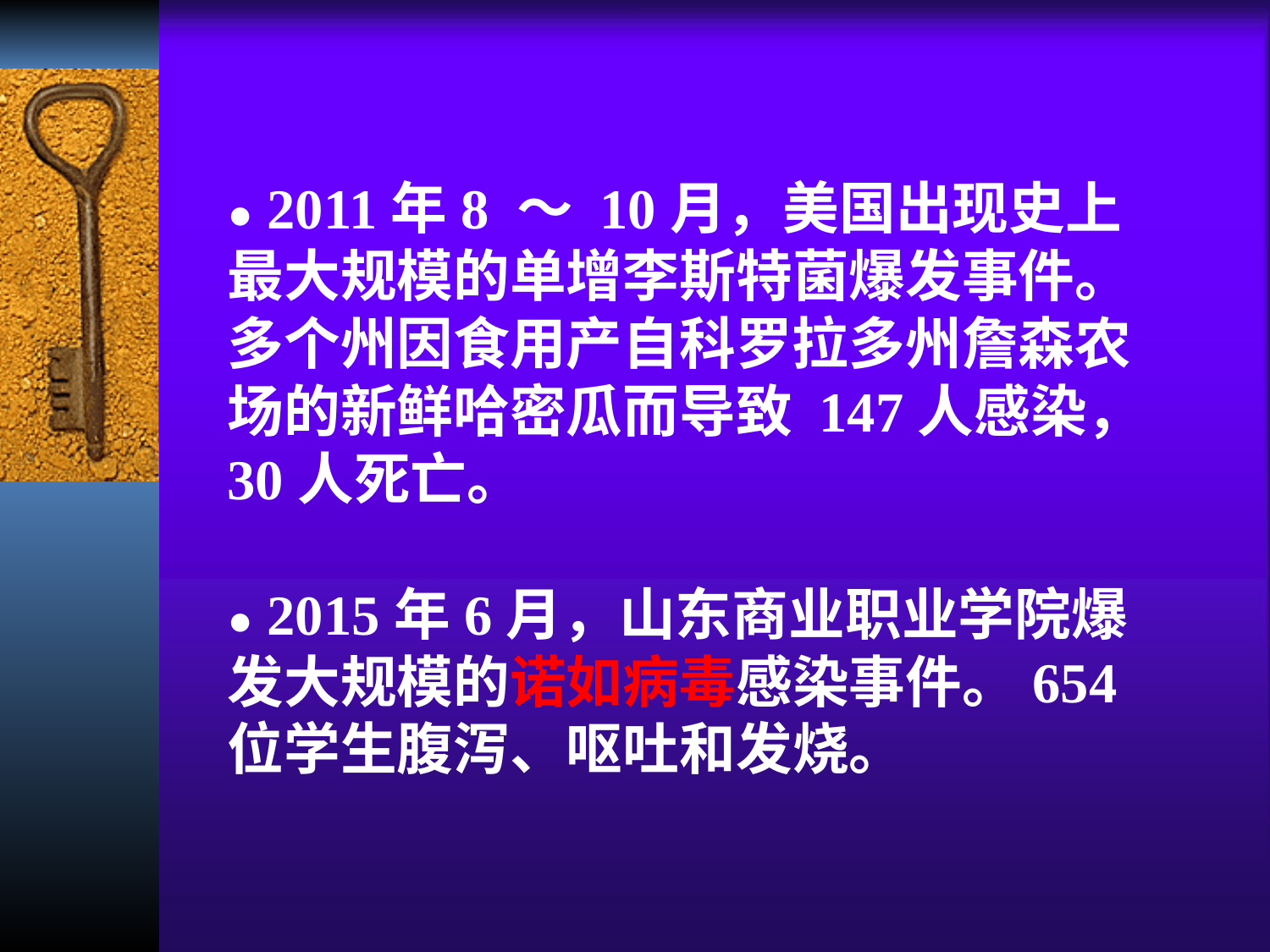

● 2011年8 ～ 10月，美国出现史上最大规模的单增李斯特菌爆发事件。多个州因食用产自科罗拉多州詹森农场的新鲜哈密瓜而导致 147人感染，30人死亡。

● 2015年6月，山东商业职业学院爆发大规模的诺如病毒感染事件。654位学生腹泻、呕吐和发烧。